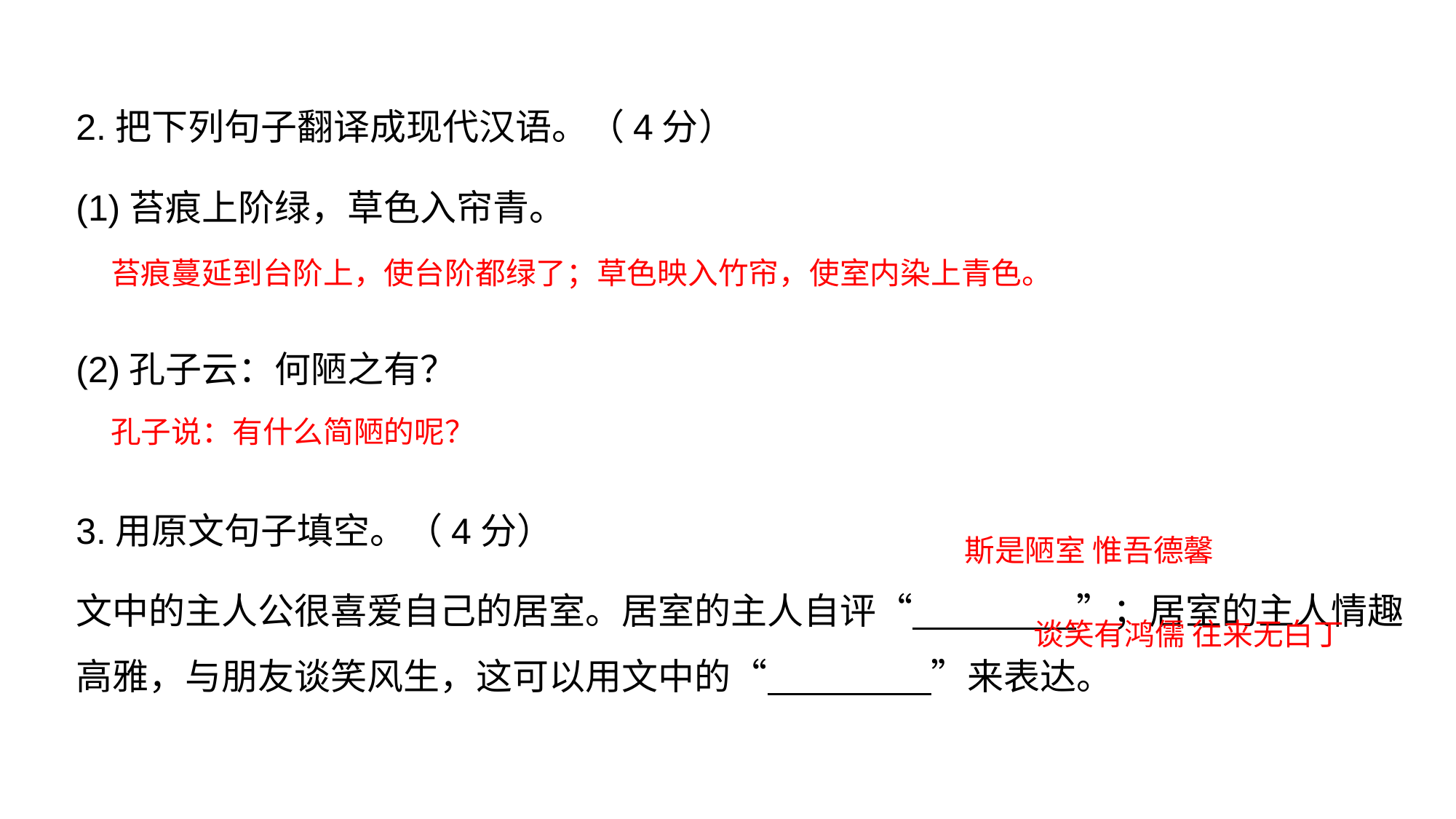

2.把下列句子翻译成现代汉语。（4分）
(1)苔痕上阶绿，草色入帘青。

(2)孔子云：何陋之有？

3.用原文句子填空。（4分）
文中的主人公很喜爱自己的居室。居室的主人自评“                    ”；居室的主人情趣高雅，与朋友谈笑风生，这可以用文中的“                    ”来表达。
苔痕蔓延到台阶上，使台阶都绿了；草色映入竹帘，使室内染上青色。
孔子说：有什么简陋的呢？
斯是陋室 惟吾德馨
谈笑有鸿儒 往来无白丁